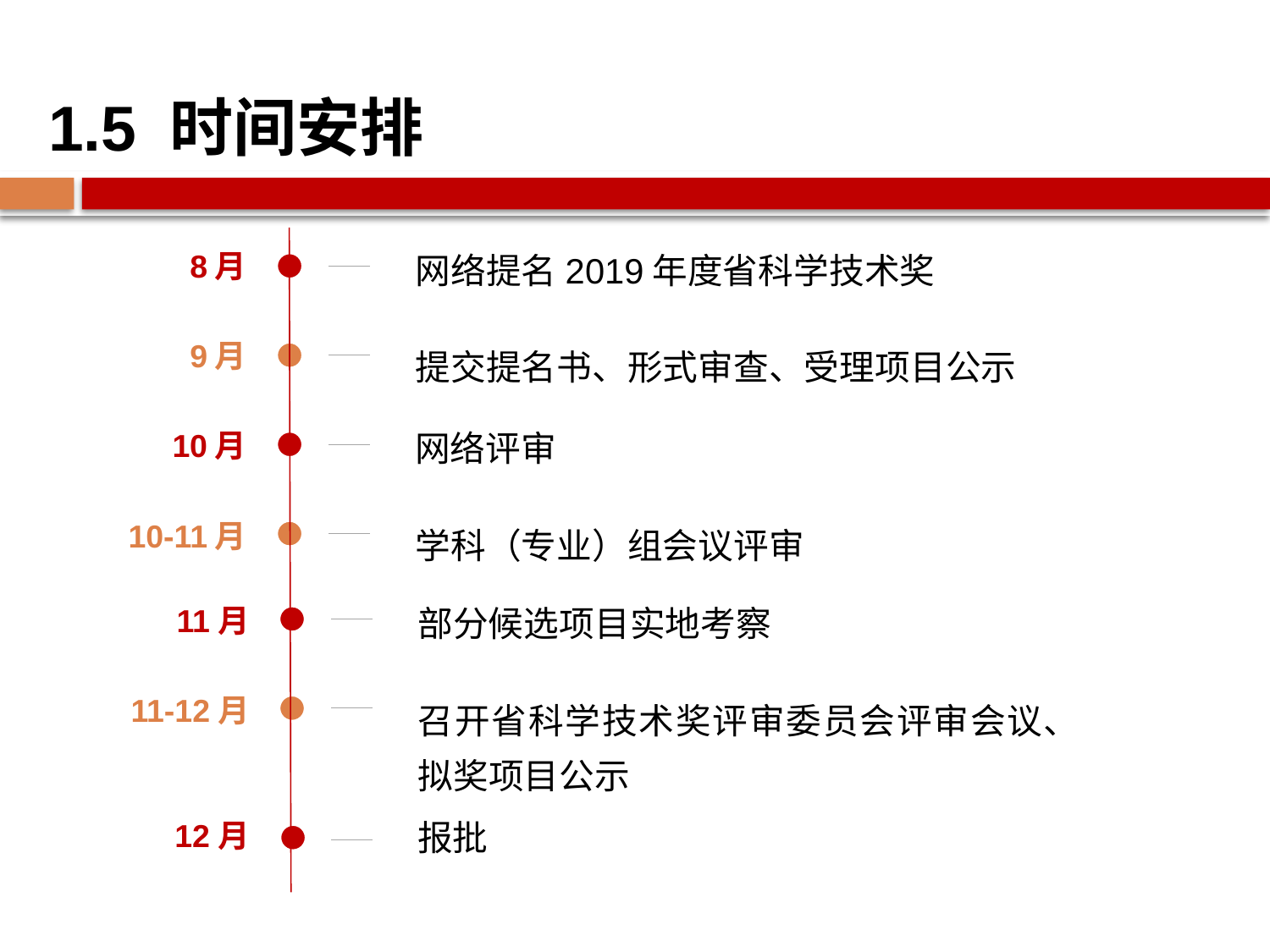

1.5 时间安排
8月
网络提名2019年度省科学技术奖

提交提名书、形式审查、受理项目公示
9月

10月
网络评审

学科（专业）组会议评审
10-11月

11月
部分候选项目实地考察

召开省科学技术奖评审委员会评审会议、拟奖项目公示
11-12月

12月
报批